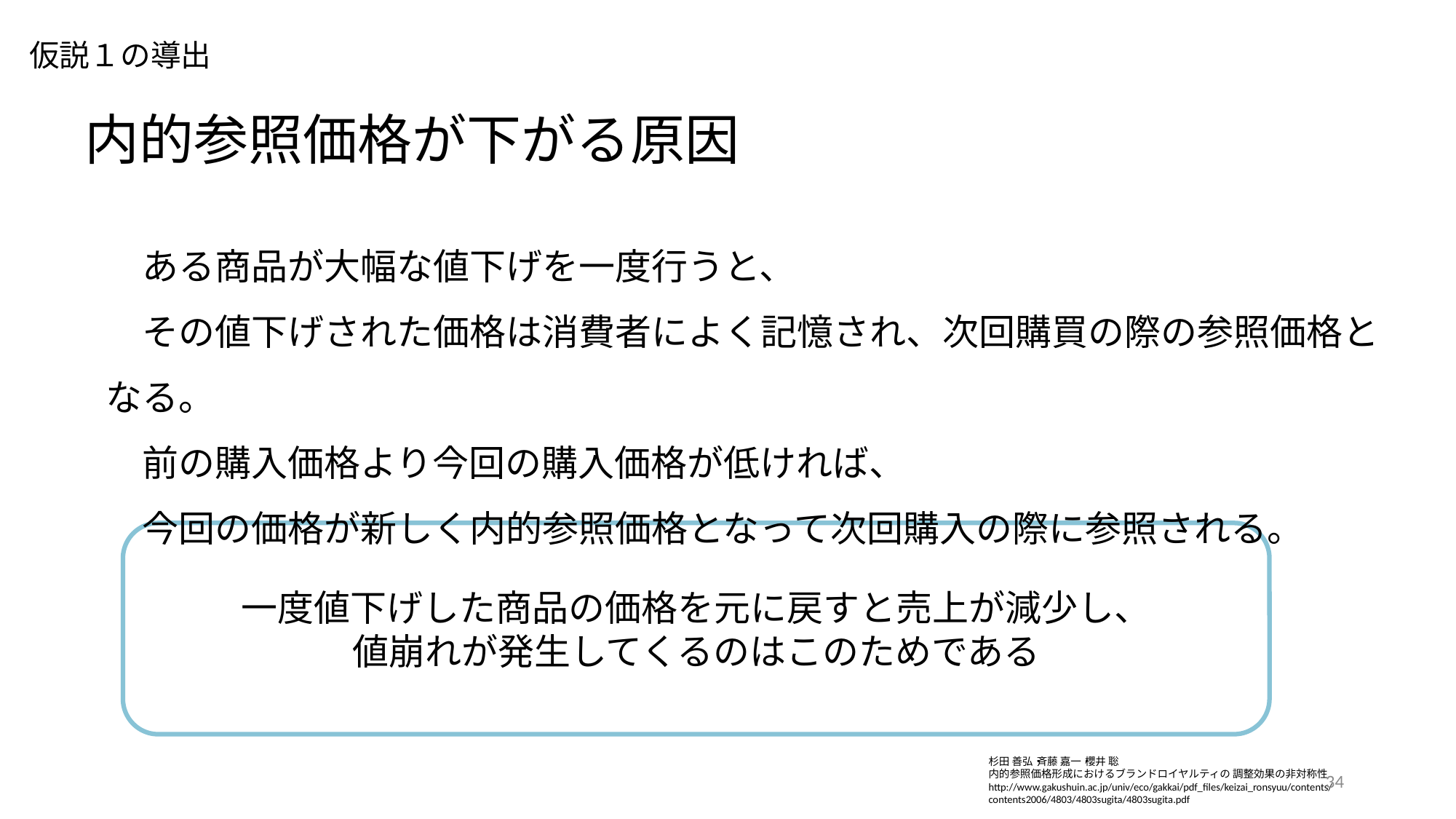

仮説１の導出
内的参照価格が下がる原因
　ある商品が大幅な値下げを一度行うと、
　その値下げされた価格は消費者によく記憶され、次回購買の際の参照価格となる。
　前の購入価格より今回の購入価格が低ければ、
　今回の価格が新しく内的参照価格となって次回購入の際に参照される。

一度値下げした商品の価格を元に戻すと売上が減少し、
値崩れが発生してくるのはこのためである
杉田 善弘・斉藤 嘉一・櫻井 聡
内的参照価格形成におけるブランドロイヤルティの 調整効果の非対称性
http://www.gakushuin.ac.jp/univ/eco/gakkai/pdf_files/keizai_ronsyuu/contents/contents2006/4803/4803sugita/4803sugita.pdf
34